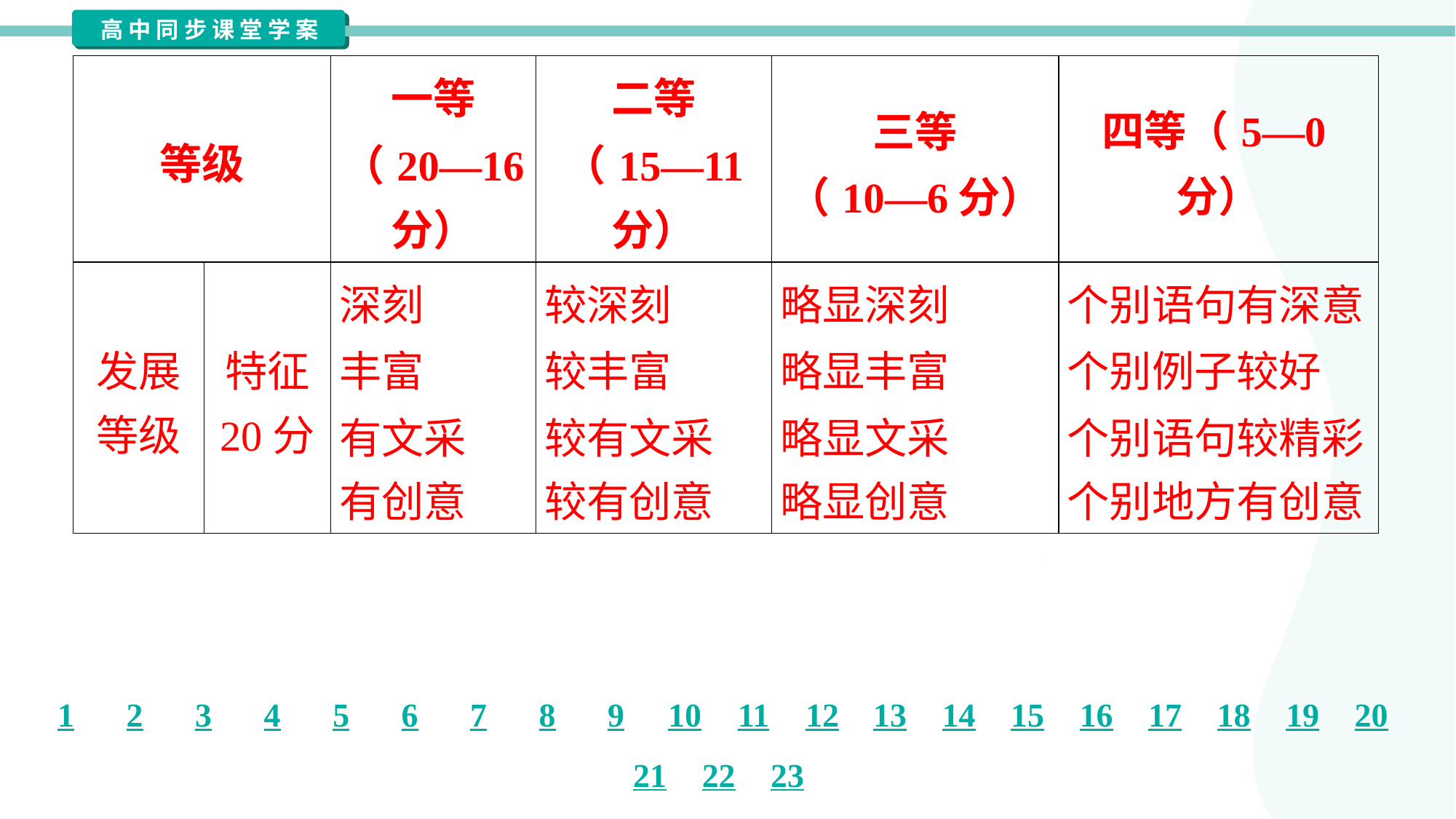

| 等级 |  | 一等 （20—16 分） | 二等 （15—11 分） | 三等 （10—6分） | 四等（5—0分） |
| --- | --- | --- | --- | --- | --- |
| 发展 等级 | 特征 20分 | 深刻 丰富 有文采 有创意 | 较深刻 较丰富 较有文采 较有创意 | 略显深刻 略显丰富 略显文采 略显创意 | 个别语句有深意 个别例子较好 个别语句较精彩 个别地方有创意 |